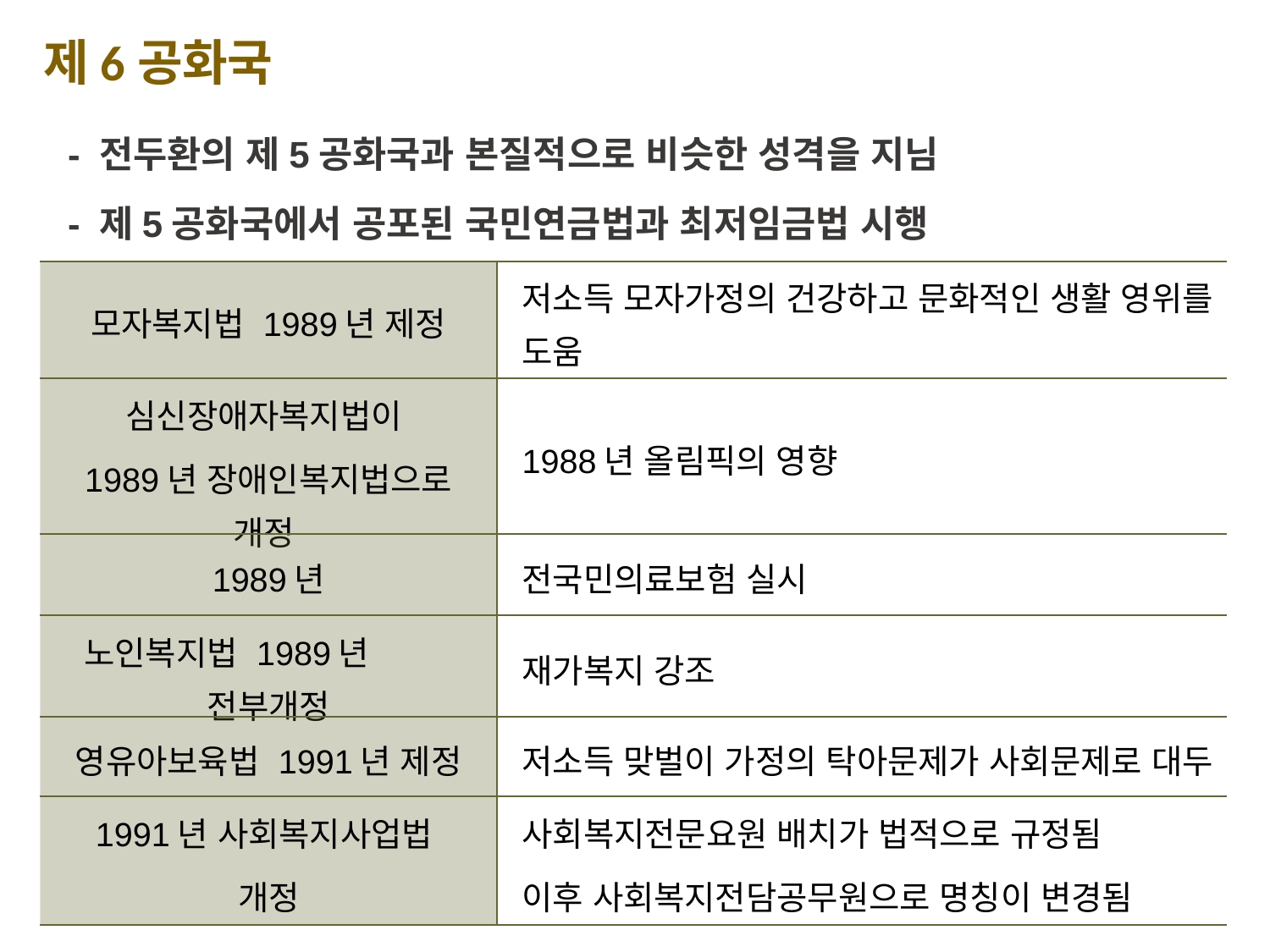

제6공화국
- 전두환의 제5공화국과 본질적으로 비슷한 성격을 지님
- 제5공화국에서 공포된 국민연금법과 최저임금법 시행
| 모자복지법 1989년 제정 | 저소득 모자가정의 건강하고 문화적인 생활 영위를 도움 |
| --- | --- |
| 심신장애자복지법이 1989년 장애인복지법으로 개정 | 1988년 올림픽의 영향 |
| 1989년 | 전국민의료보험 실시 |
| 노인복지법 1989년 전부개정 | 재가복지 강조 |
| 영유아보육법 1991년 제정 | 저소득 맞벌이 가정의 탁아문제가 사회문제로 대두 |
| 1991년 사회복지사업법 개정 | 사회복지전문요원 배치가 법적으로 규정됨 이후 사회복지전담공무원으로 명칭이 변경됨 |